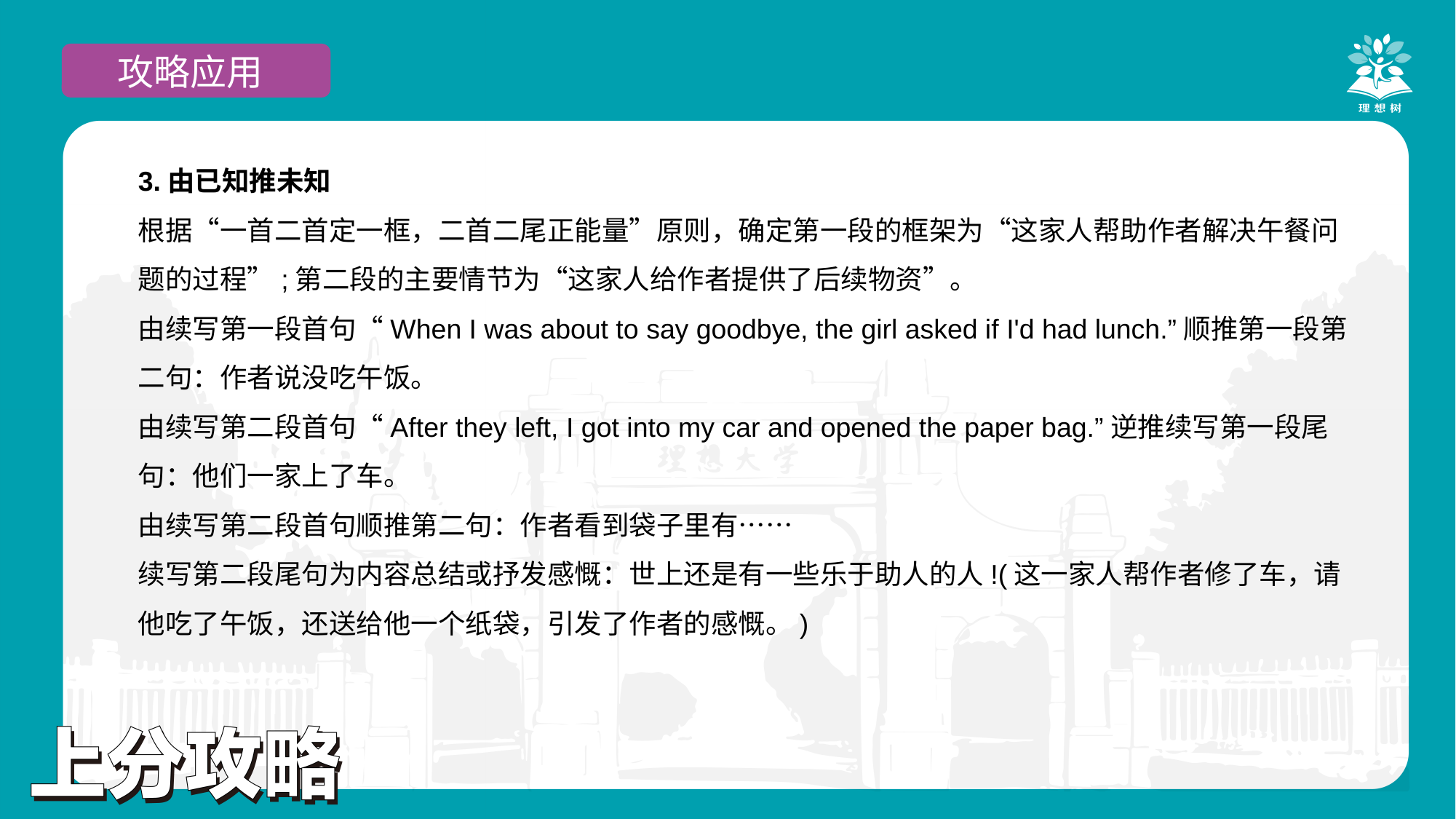

攻略应用
3.由已知推未知
根据“一首二首定一框，二首二尾正能量”原则，确定第一段的框架为“这家人帮助作者解决午餐问题的过程”;第二段的主要情节为“这家人给作者提供了后续物资”。
由续写第一段首句“When I was about to say goodbye, the girl asked if I'd had lunch.”顺推第一段第二句：作者说没吃午饭。
由续写第二段首句“After they left, I got into my car and opened the paper bag.”逆推续写第一段尾句：他们一家上了车。
由续写第二段首句顺推第二句：作者看到袋子里有……
续写第二段尾句为内容总结或抒发感慨：世上还是有一些乐于助人的人!(这一家人帮作者修了车，请他吃了午饭，还送给他一个纸袋，引发了作者的感慨。)